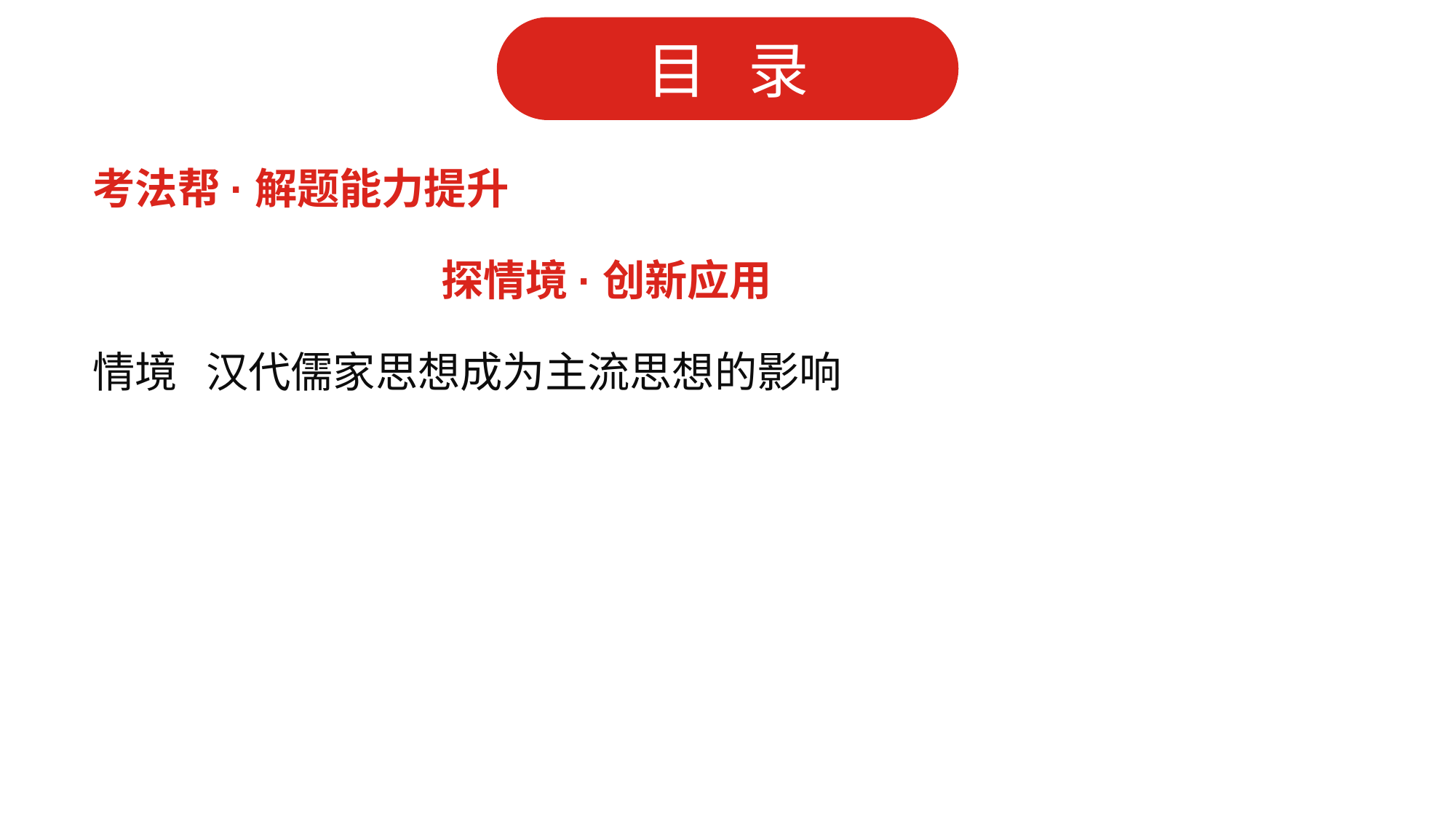

考法帮·解题能力提升
探情境·创新应用
情境   汉代儒家思想成为主流思想的影响